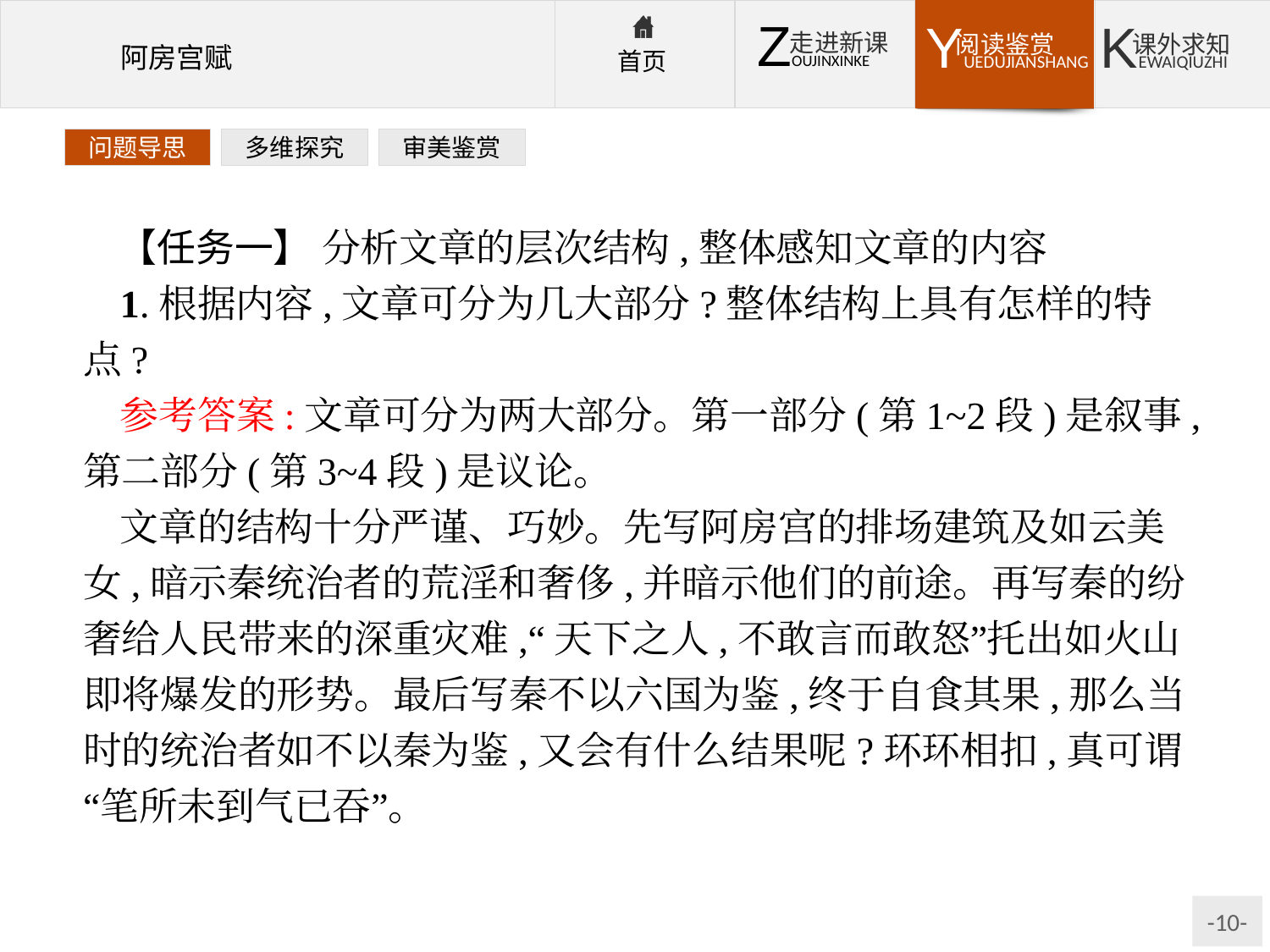

问题导思
多维探究
审美鉴赏
【任务一】 分析文章的层次结构,整体感知文章的内容
1.根据内容,文章可分为几大部分?整体结构上具有怎样的特点?
参考答案:文章可分为两大部分。第一部分(第1~2段)是叙事,第二部分(第3~4段)是议论。
文章的结构十分严谨、巧妙。先写阿房宫的排场建筑及如云美女,暗示秦统治者的荒淫和奢侈,并暗示他们的前途。再写秦的纷奢给人民带来的深重灾难,“天下之人,不敢言而敢怒”托出如火山即将爆发的形势。最后写秦不以六国为鉴,终于自食其果,那么当时的统治者如不以秦为鉴,又会有什么结果呢?环环相扣,真可谓“笔所未到气已吞”。